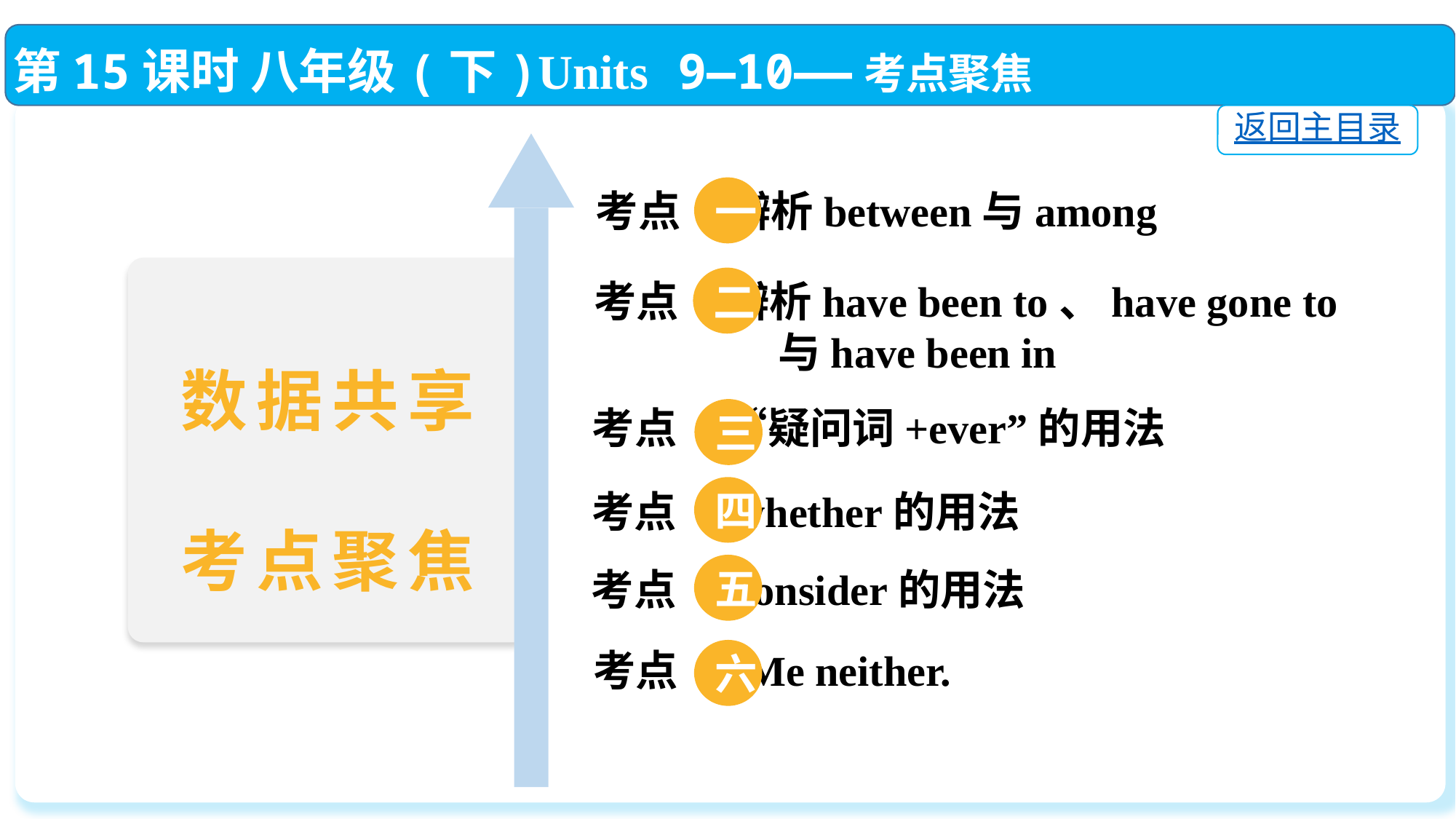

第15课时 八年级(下)Units 9—10——考点聚焦

返回主目录

一
考点     辨析between与among

二
考点     辨析have been to、have gone to
                  与have been in
数据共享
考点聚焦
考点     “疑问词+ever”的用法
三
四
考点     whether的用法
五
考点     consider的用法
考点      Me neither.
六